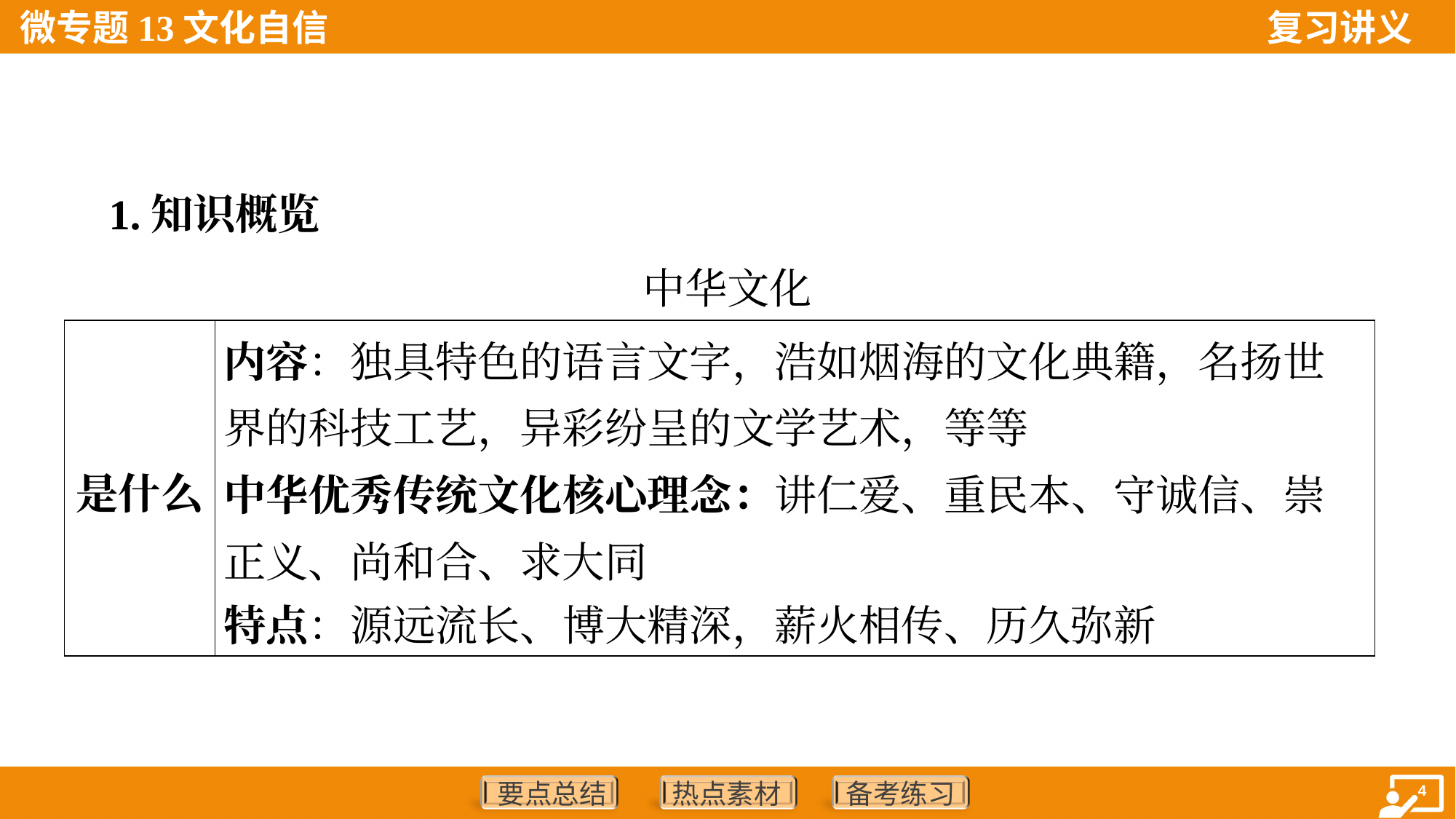

1.知识概览
中华文化
| 是什么 | 内容：独具特色的语言文字，浩如烟海的文化典籍，名扬世界的科技工艺，异彩纷呈的文学艺术，等等 中华优秀传统文化核心理念：讲仁爱、重民本、守诚信、崇正义、尚和合、求大同 特点：源远流长、博大精深，薪火相传、历久弥新 |
| --- | --- |